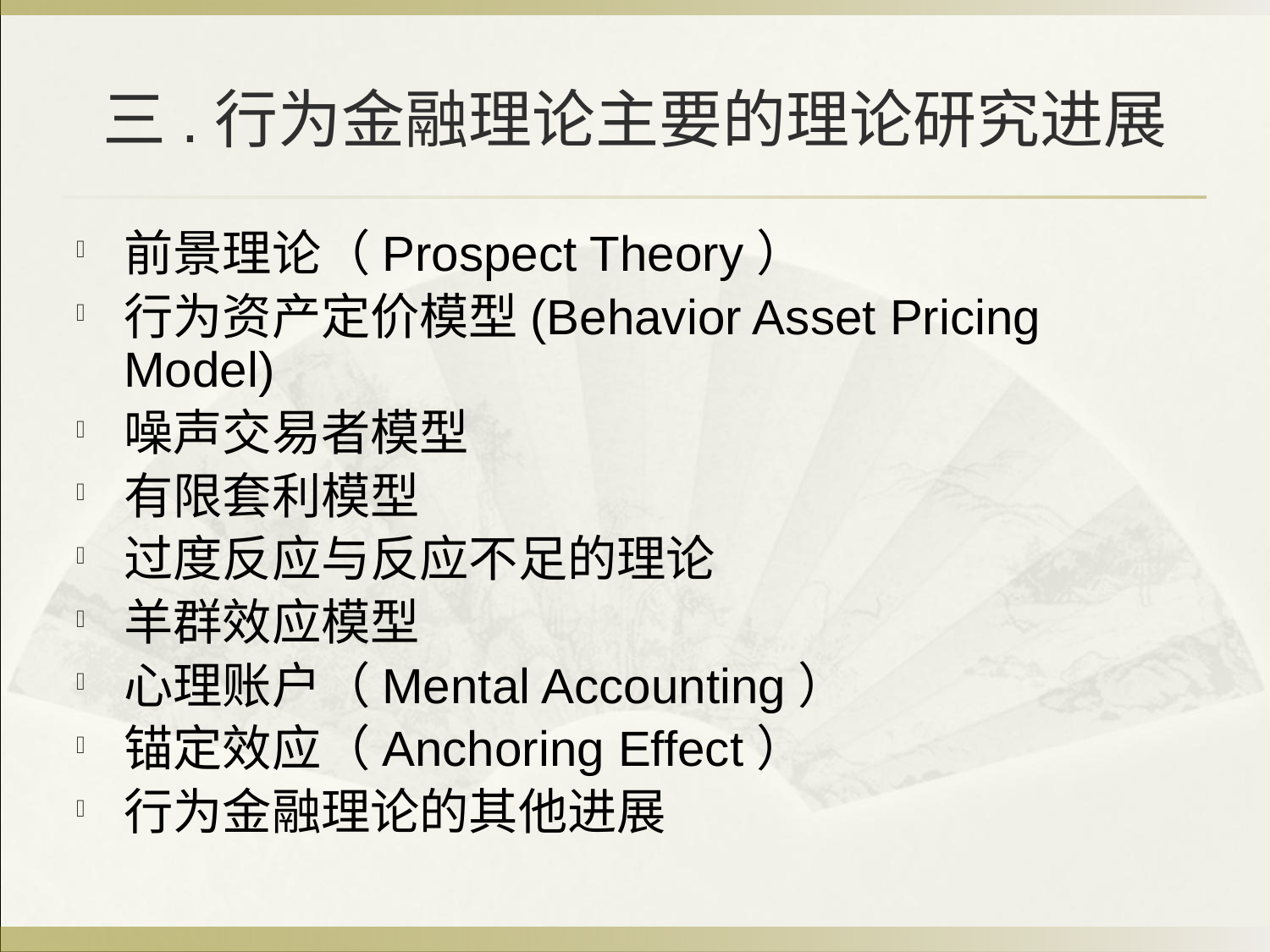

# 三.行为金融理论主要的理论研究进展
前景理论（Prospect Theory）
行为资产定价模型(Behavior Asset Pricing Model)
噪声交易者模型
有限套利模型
过度反应与反应不足的理论
羊群效应模型
心理账户（Mental Accounting）
锚定效应（Anchoring Effect）
行为金融理论的其他进展